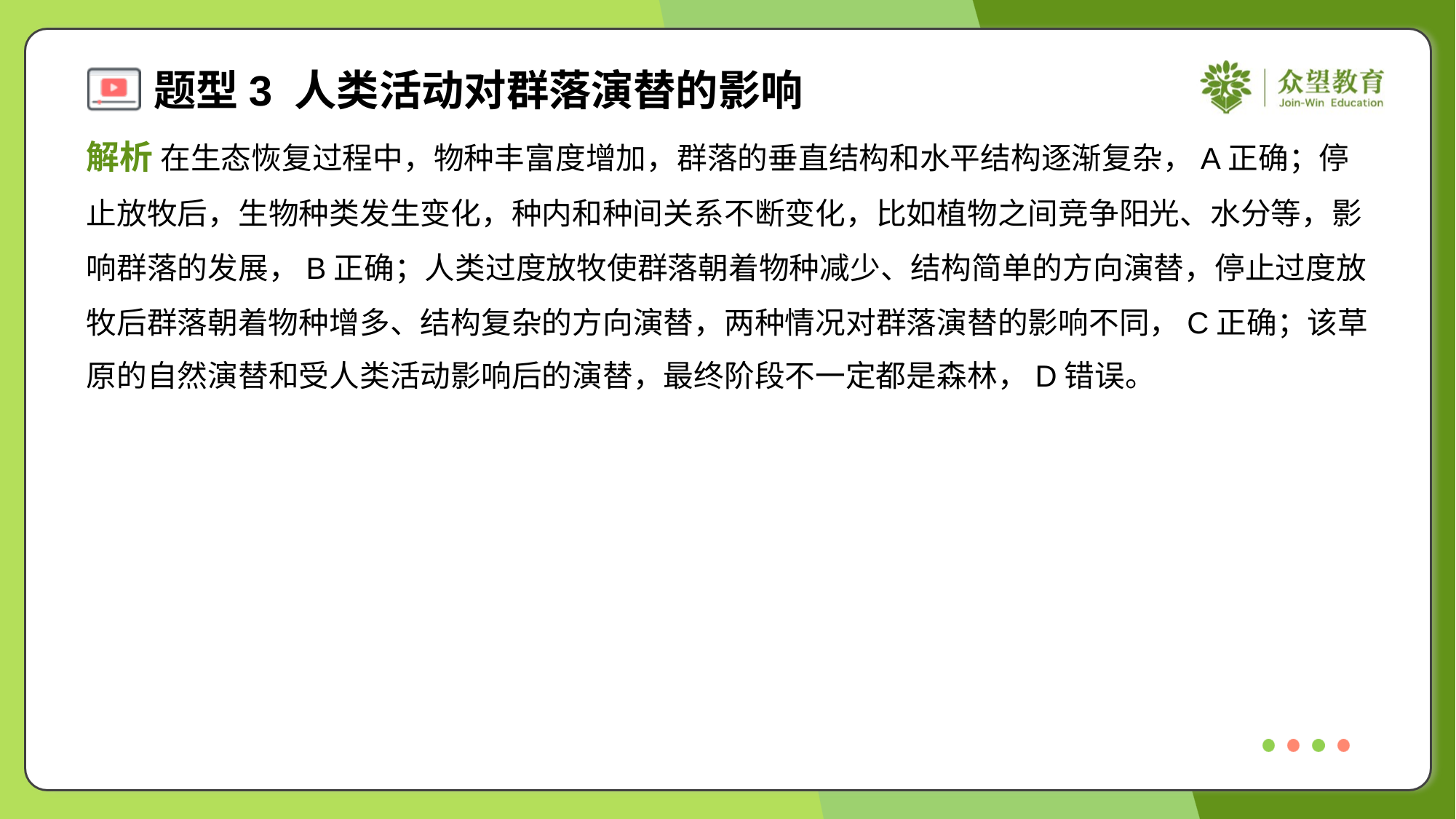

解析 在生态恢复过程中，物种丰富度增加，群落的垂直结构和水平结构逐渐复杂，A正确；停
止放牧后，生物种类发生变化，种内和种间关系不断变化，比如植物之间竞争阳光、水分等，影
响群落的发展，B正确；人类过度放牧使群落朝着物种减少、结构简单的方向演替，停止过度放
牧后群落朝着物种增多、结构复杂的方向演替，两种情况对群落演替的影响不同，C正确；该草
原的自然演替和受人类活动影响后的演替，最终阶段不一定都是森林，D错误。